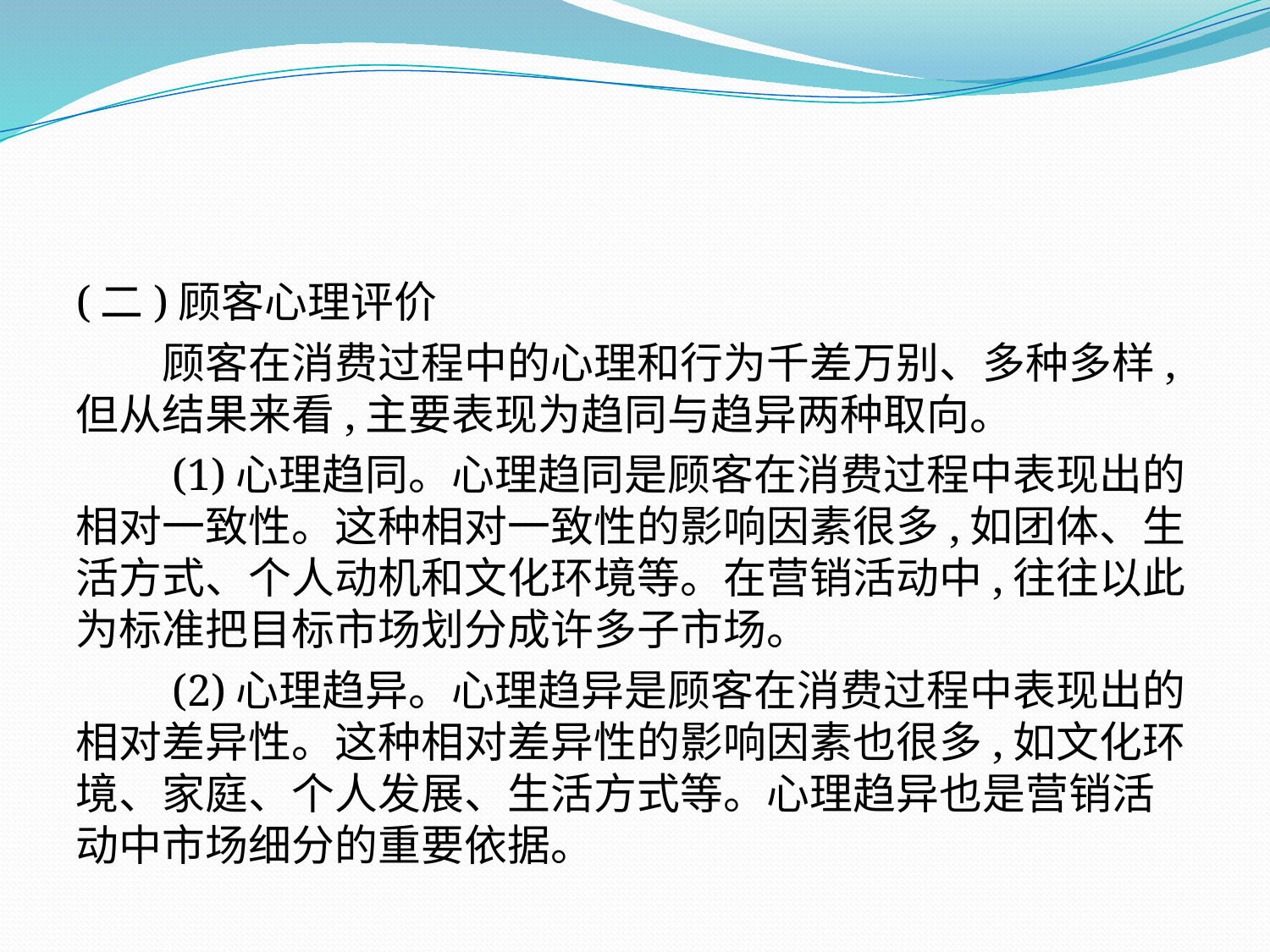

(二)顾客心理评价
　　顾客在消费过程中的心理和行为千差万别、多种多样,但从结果来看,主要表现为趋同与趋异两种取向。
　　(1)心理趋同。心理趋同是顾客在消费过程中表现出的相对一致性。这种相对一致性的影响因素很多,如团体、生活方式、个人动机和文化环境等。在营销活动中,往往以此为标准把目标市场划分成许多子市场。
　　(2)心理趋异。心理趋异是顾客在消费过程中表现出的相对差异性。这种相对差异性的影响因素也很多,如文化环境、家庭、个人发展、生活方式等。心理趋异也是营销活动中市场细分的重要依据。